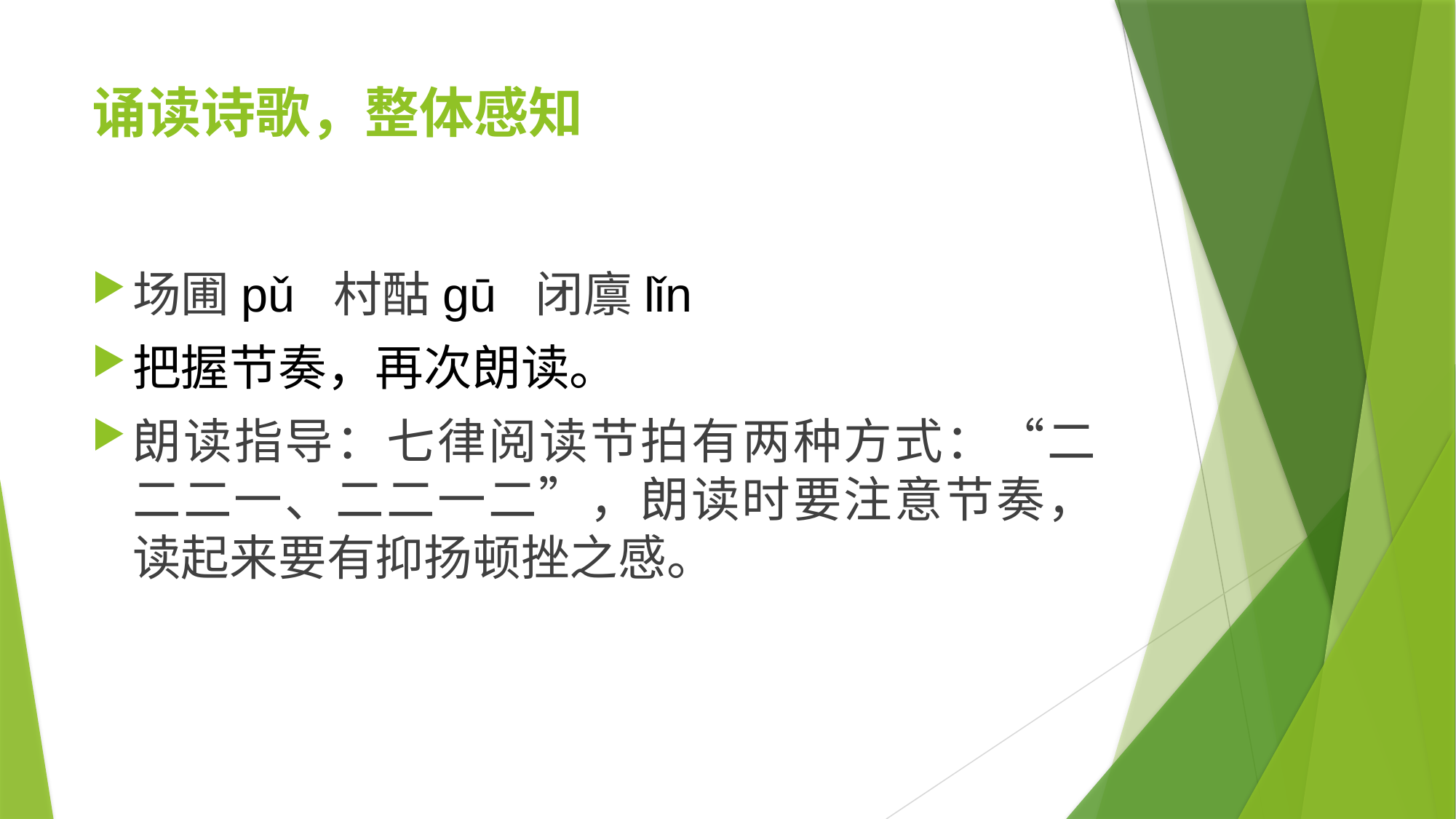

# 诵读诗歌，整体感知
场圃pǔ  村酤gū  闭廪lǐn
把握节奏，再次朗读。
朗读指导：七律阅读节拍有两种方式：“二二二一、二二一二”，朗读时要注意节奏，读起来要有抑扬顿挫之感。